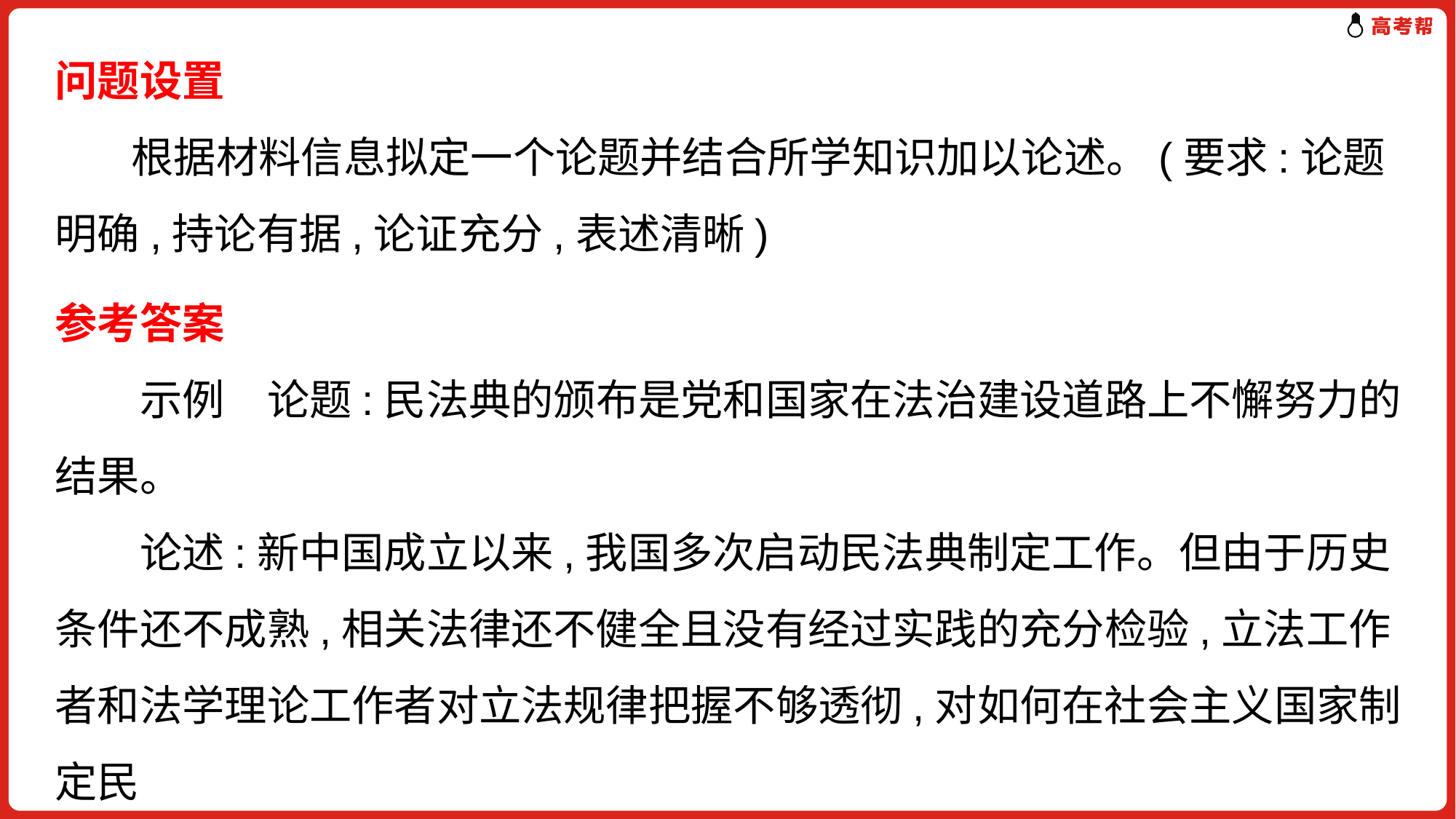

问题设置
       根据材料信息拟定一个论题并结合所学知识加以论述。(要求:论题明确,持论有据,论证充分,表述清晰)
参考答案
　　示例　论题:民法典的颁布是党和国家在法治建设道路上不懈努力的结果。
　　论述:新中国成立以来,我国多次启动民法典制定工作。但由于历史条件还不成熟,相关法律还不健全且没有经过实践的充分检验,立法工作者和法学理论工作者对立法规律把握不够透彻,对如何在社会主义国家制定民